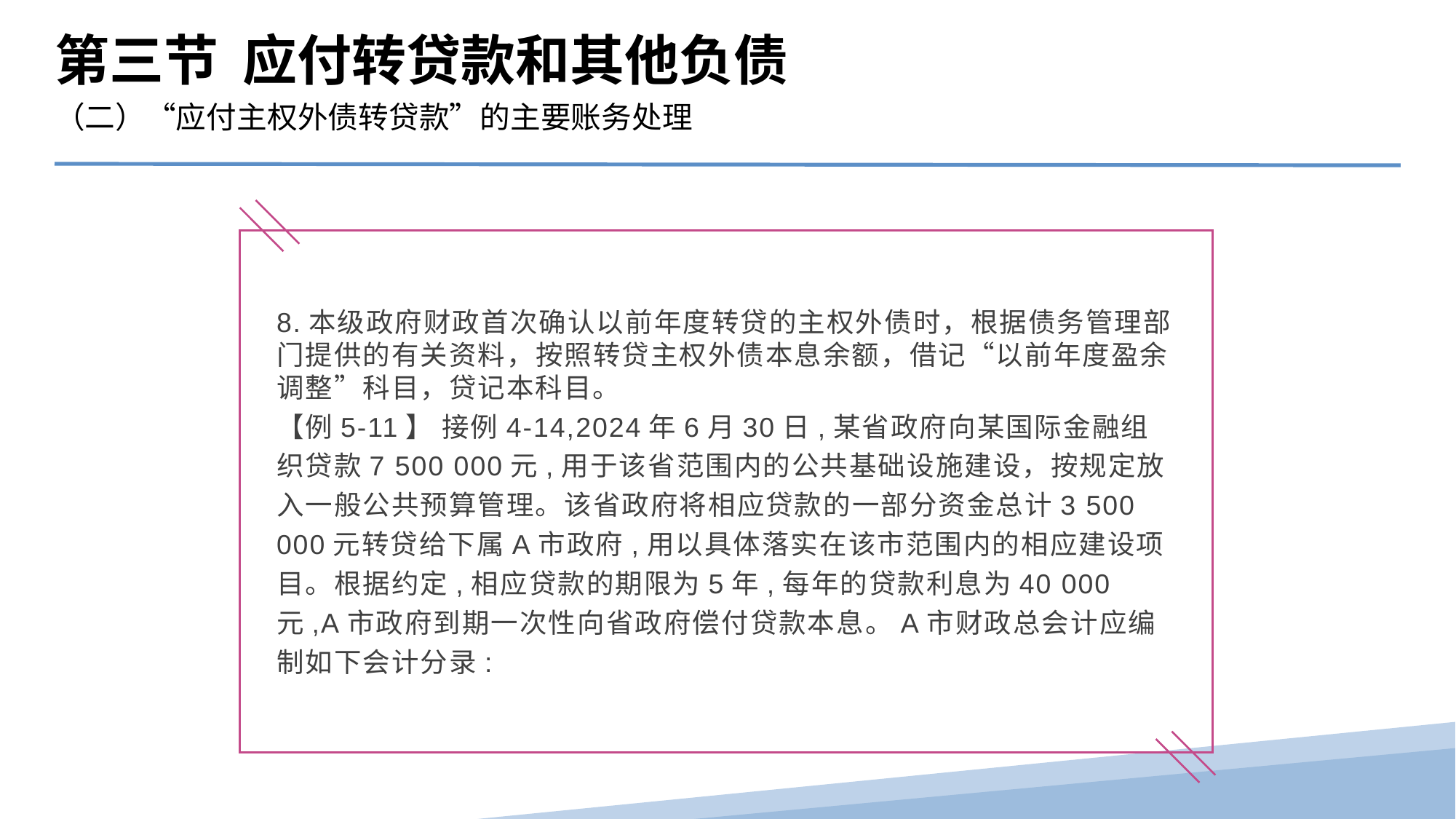

第三节  应付转贷款和其他负债
（二）“应付主权外债转贷款”的主要账务处理

8.本级政府财政首次确认以前年度转贷的主权外债时，根据债务管理部门提供的有关资料，按照转贷主权外债本息余额，借记“以前年度盈余调整”科目，贷记本科目。
【例5-11】 接例4-14,2024年6月30日,某省政府向某国际金融组织贷款7 500 000元,用于该省范围内的公共基础设施建设，按规定放入一般公共预算管理。该省政府将相应贷款的一部分资金总计3 500 000元转贷给下属A市政府,用以具体落实在该市范围内的相应建设项目。根据约定,相应贷款的期限为5年,每年的贷款利息为40 000元,A市政府到期一次性向省政府偿付贷款本息。A市财政总会计应编制如下会计分录: